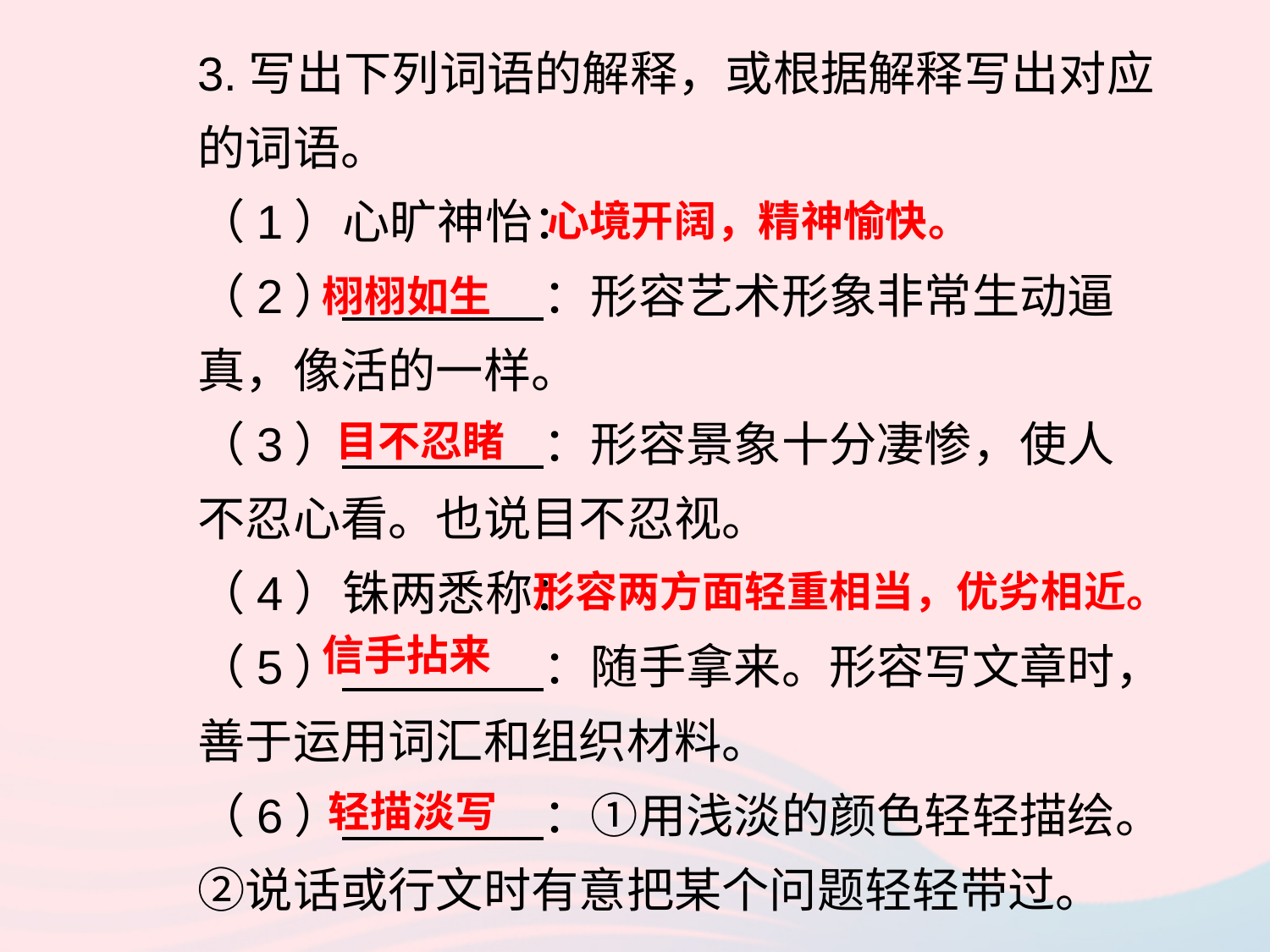

3.写出下列词语的解释，或根据解释写出对应的词语。
（1）心旷神怡：
（2）                   ：形容艺术形象非常生动逼真，像活的一样。
（3）                   ：形容景象十分凄惨，使人不忍心看。也说目不忍视。
（4）铢两悉称：
（5）                   ：随手拿来。形容写文章时，善于运用词汇和组织材料。
（6）                   ：①用浅淡的颜色轻轻描绘。②说话或行文时有意把某个问题轻轻带过。
心境开阔，精神愉快。
栩栩如生
目不忍睹
形容两方面轻重相当，优劣相近。
信手拈来
轻描淡写